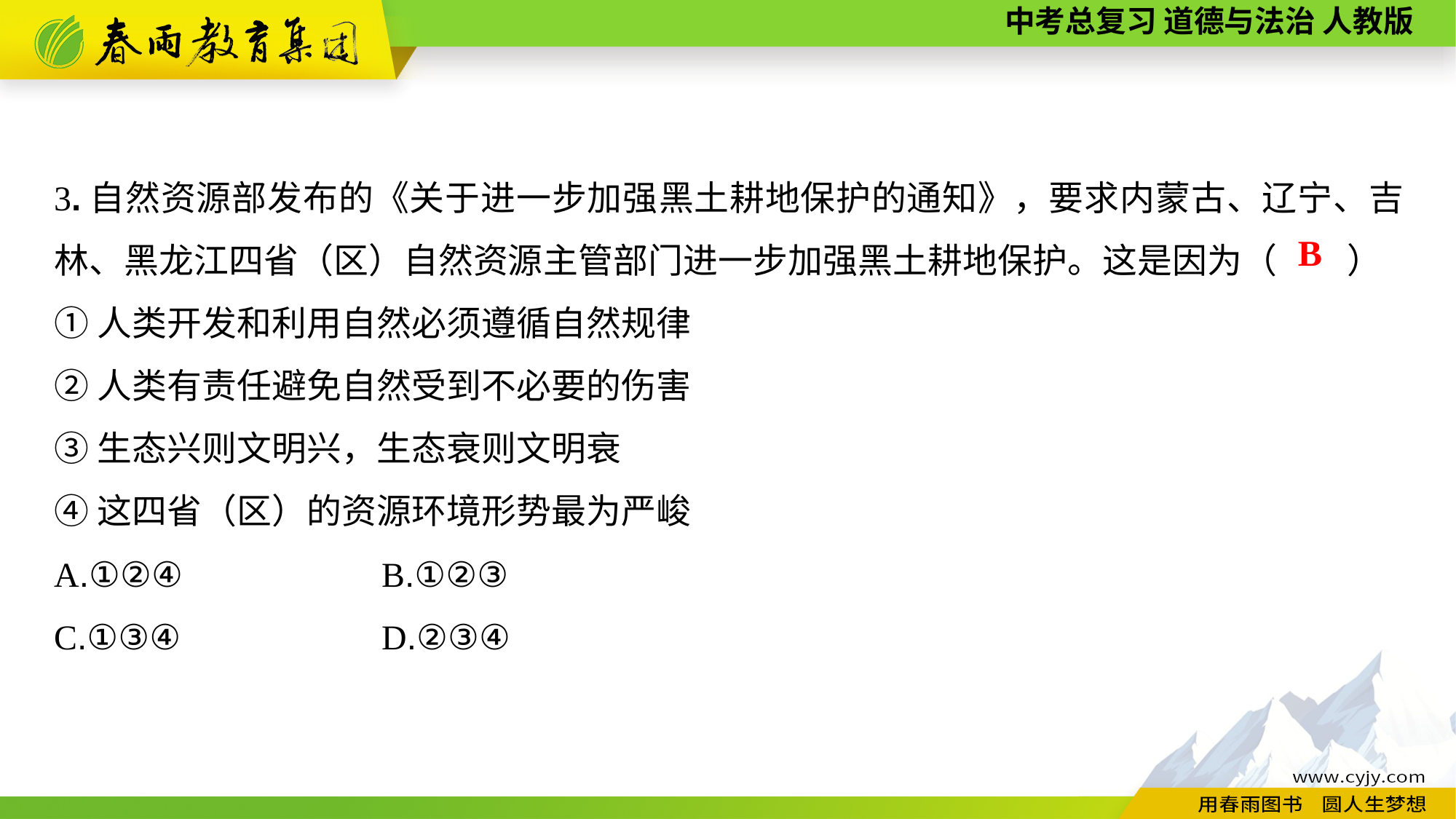

3.自然资源部发布的《关于进一步加强黑土耕地保护的通知》，要求内蒙古、辽宁、吉林、黑龙江四省（区）自然资源主管部门进一步加强黑土耕地保护。这是因为（　　）
①人类开发和利用自然必须遵循自然规律
②人类有责任避免自然受到不必要的伤害
③生态兴则文明兴，生态衰则文明衰
④这四省（区）的资源环境形势最为严峻
A.①②④		B.①②③
C.①③④		D.②③④
B